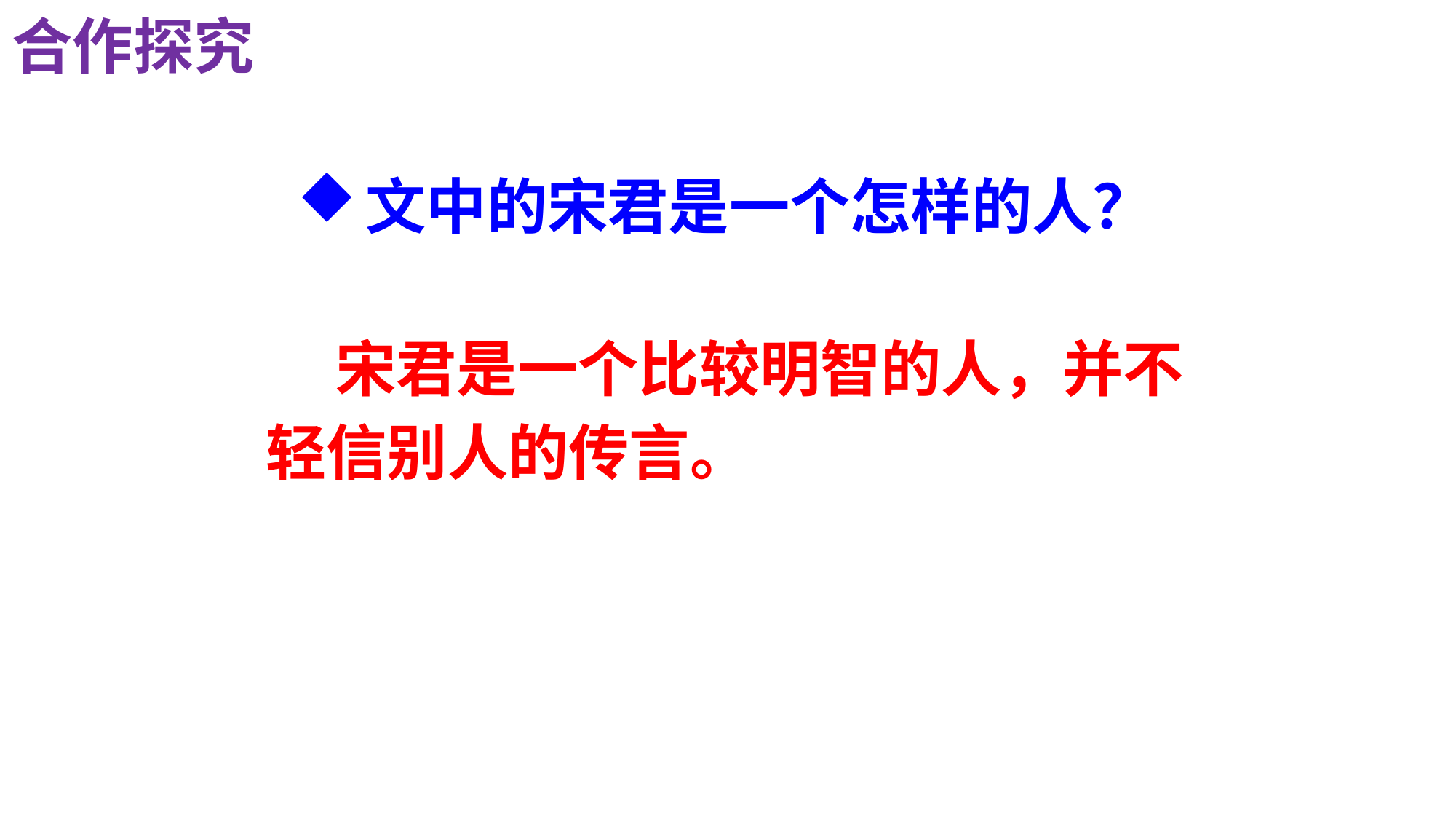

合作探究
文中的宋君是一个怎样的人？
    宋君是一个比较明智的人，并不轻信别人的传言。